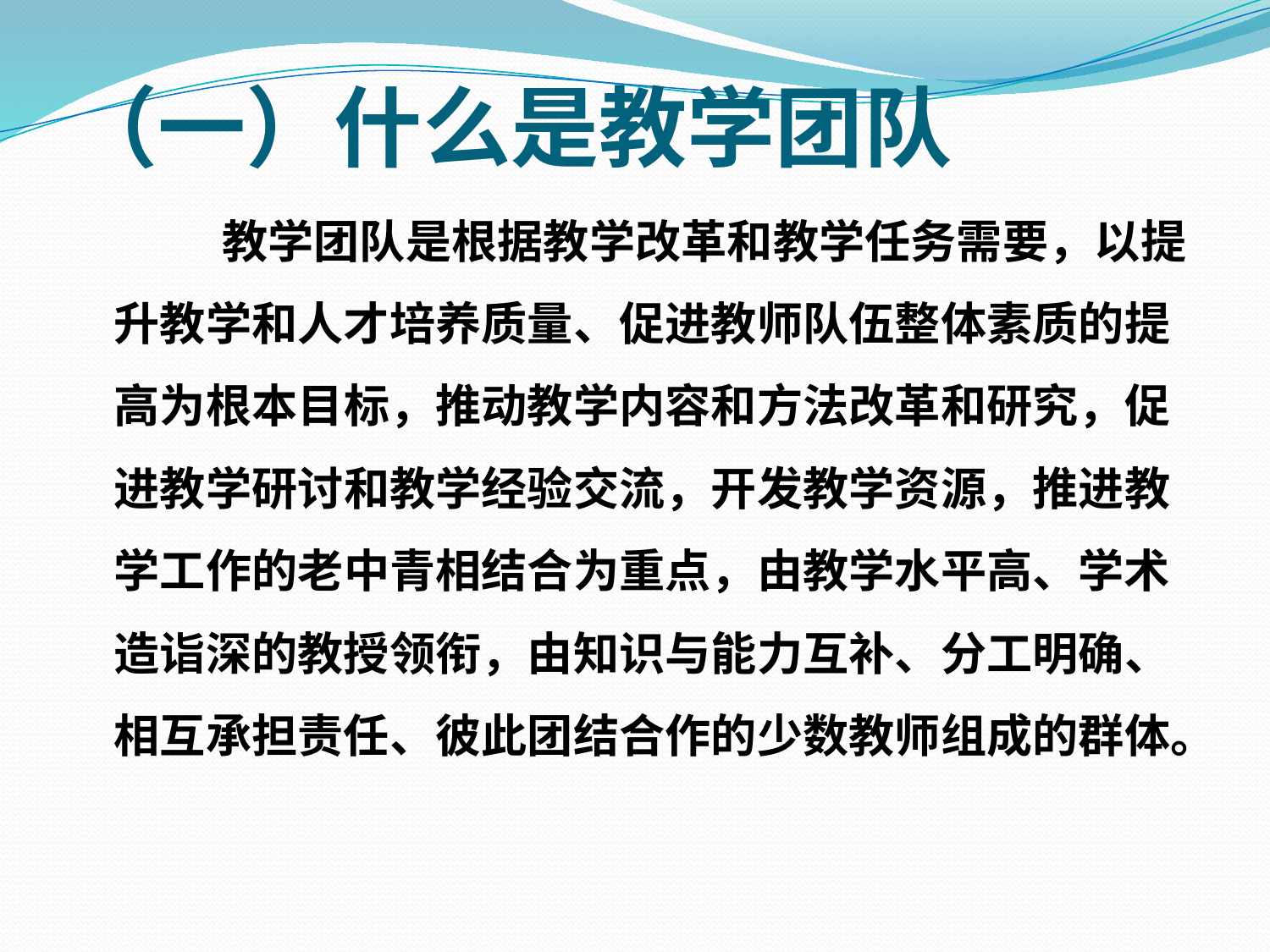

# （一）什么是教学团队
             教学团队是根据教学改革和教学任务需要，以提升教学和人才培养质量、促进教师队伍整体素质的提高为根本目标，推动教学内容和方法改革和研究，促进教学研讨和教学经验交流，开发教学资源，推进教学工作的老中青相结合为重点，由教学水平高、学术造诣深的教授领衔，由知识与能力互补、分工明确、相互承担责任、彼此团结合作的少数教师组成的群体。